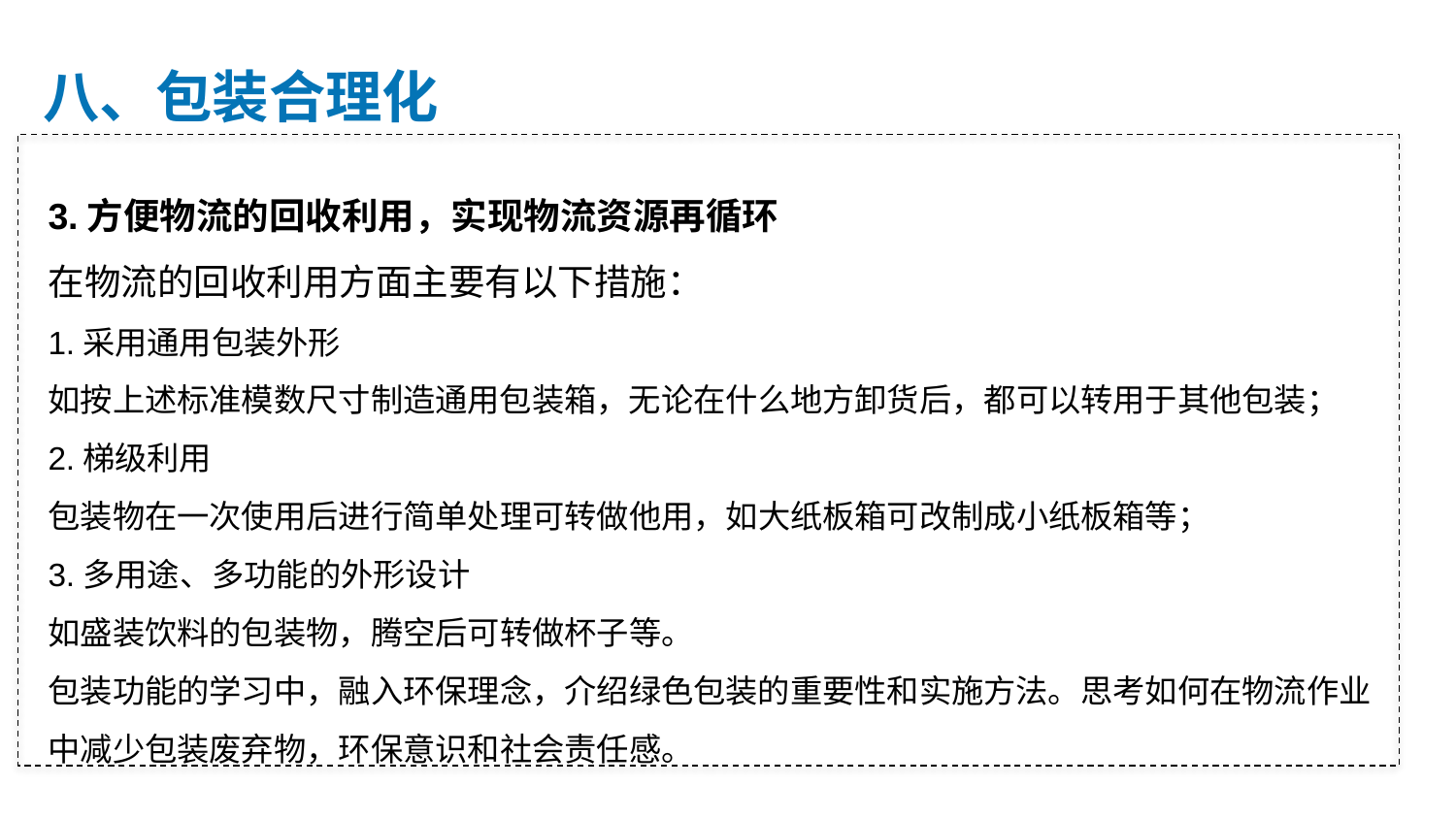

八、包装合理化

3.方便物流的回收利用，实现物流资源再循环
在物流的回收利用方面主要有以下措施：
1.采用通用包装外形
如按上述标准模数尺寸制造通用包装箱，无论在什么地方卸货后，都可以转用于其他包装；
2.梯级利用
包装物在一次使用后进行简单处理可转做他用，如大纸板箱可改制成小纸板箱等；
3.多用途、多功能的外形设计
如盛装饮料的包装物，腾空后可转做杯子等。
包装功能的学习中，融入环保理念，介绍绿色包装的重要性和实施方法。思考如何在物流作业中减少包装废弃物，环保意识和社会责任感。